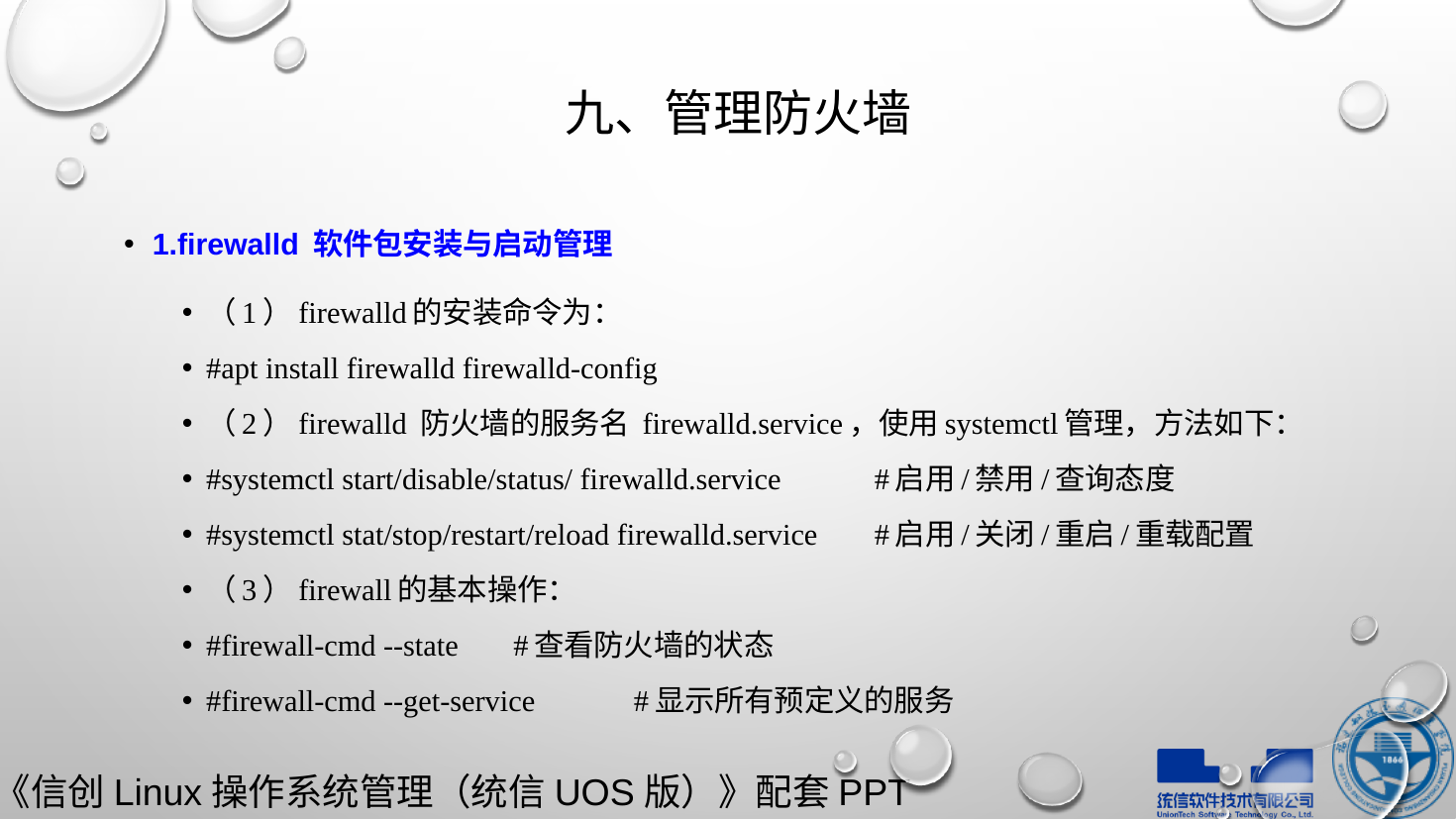

# 九、管理防火墙
1.firewalld 软件包安装与启动管理
（1）firewalld的安装命令为：
#apt install firewalld firewalld-config
（2）firewalld 防火墙的服务名 firewalld.service，使用systemctl管理，方法如下：
#systemctl start/disable/status/ firewalld.service			#启用/禁用/查询态度
#systemctl stat/stop/restart/reload firewalld.service		#启用/关闭/重启/重载配置
（3）firewall的基本操作：
#firewall-cmd --state			#查看防火墙的状态
#firewall-cmd --get-service		#显示所有预定义的服务